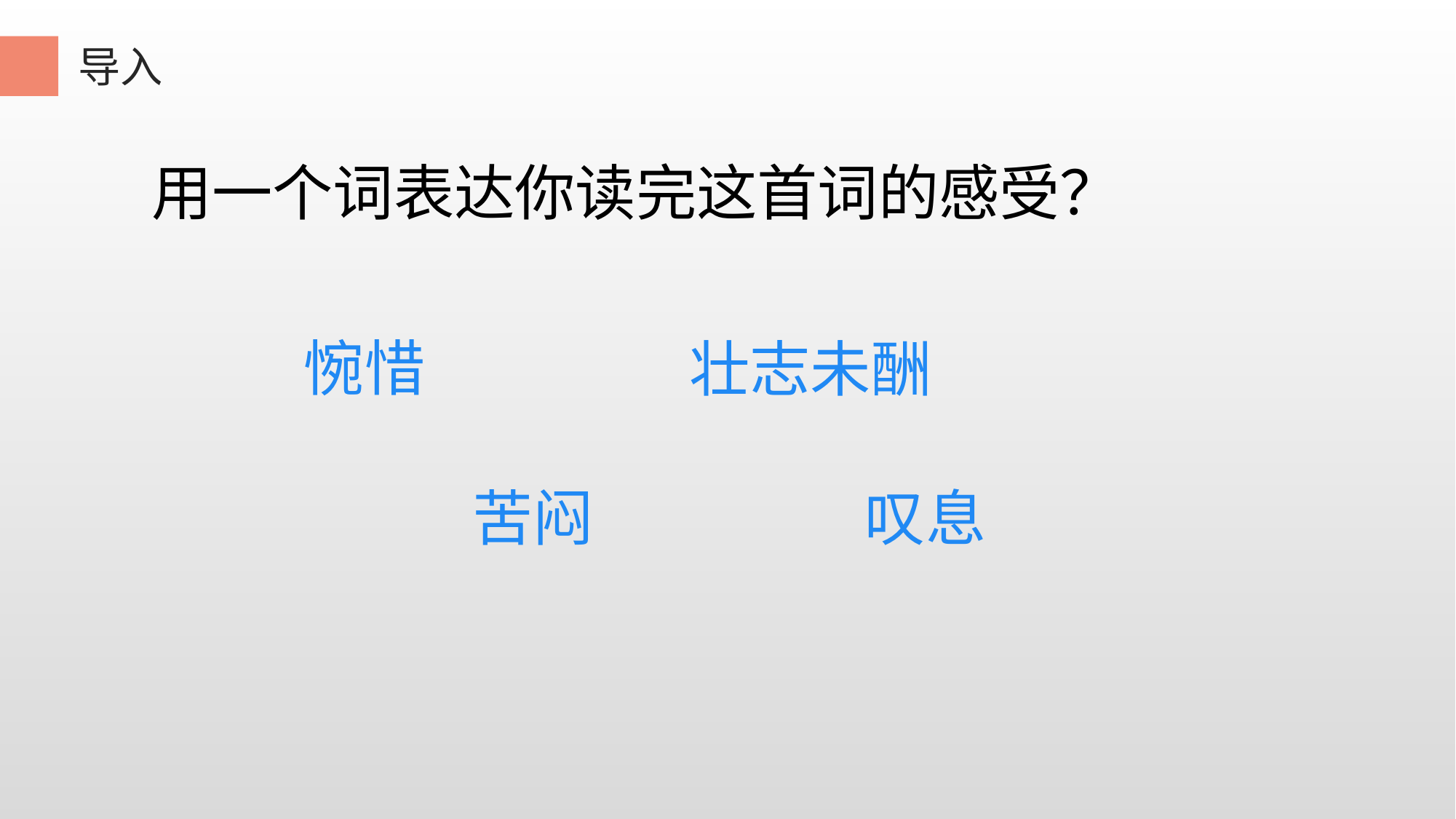

导入

用一个词表达你读完这首词的感受？
惋惜
壮志未酬
苦闷
叹息
4